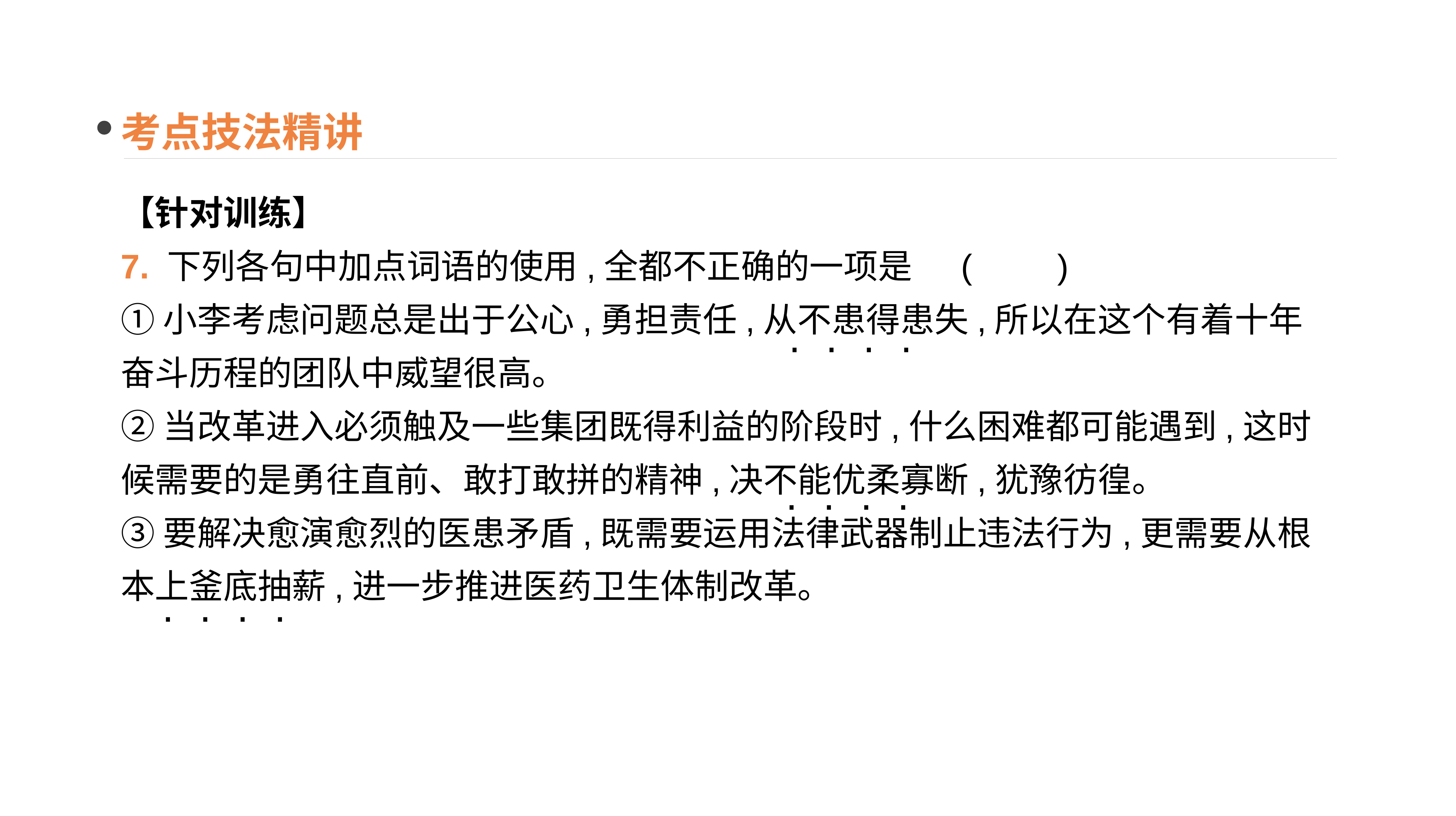

考点技法精讲

【针对训练】
7. 下列各句中加点词语的使用,全都不正确的一项是 	(　　)
①小李考虑问题总是出于公心,勇担责任,从不患得患失,所以在这个有着十年奋斗历程的团队中威望很高。
②当改革进入必须触及一些集团既得利益的阶段时,什么困难都可能遇到,这时候需要的是勇往直前、敢打敢拼的精神,决不能优柔寡断,犹豫彷徨。
③要解决愈演愈烈的医患矛盾,既需要运用法律武器制止违法行为,更需要从根本上釜底抽薪,进一步推进医药卫生体制改革。
·  ·  ·  ·
·  ·  ·  ·
·  ·  ·  ·